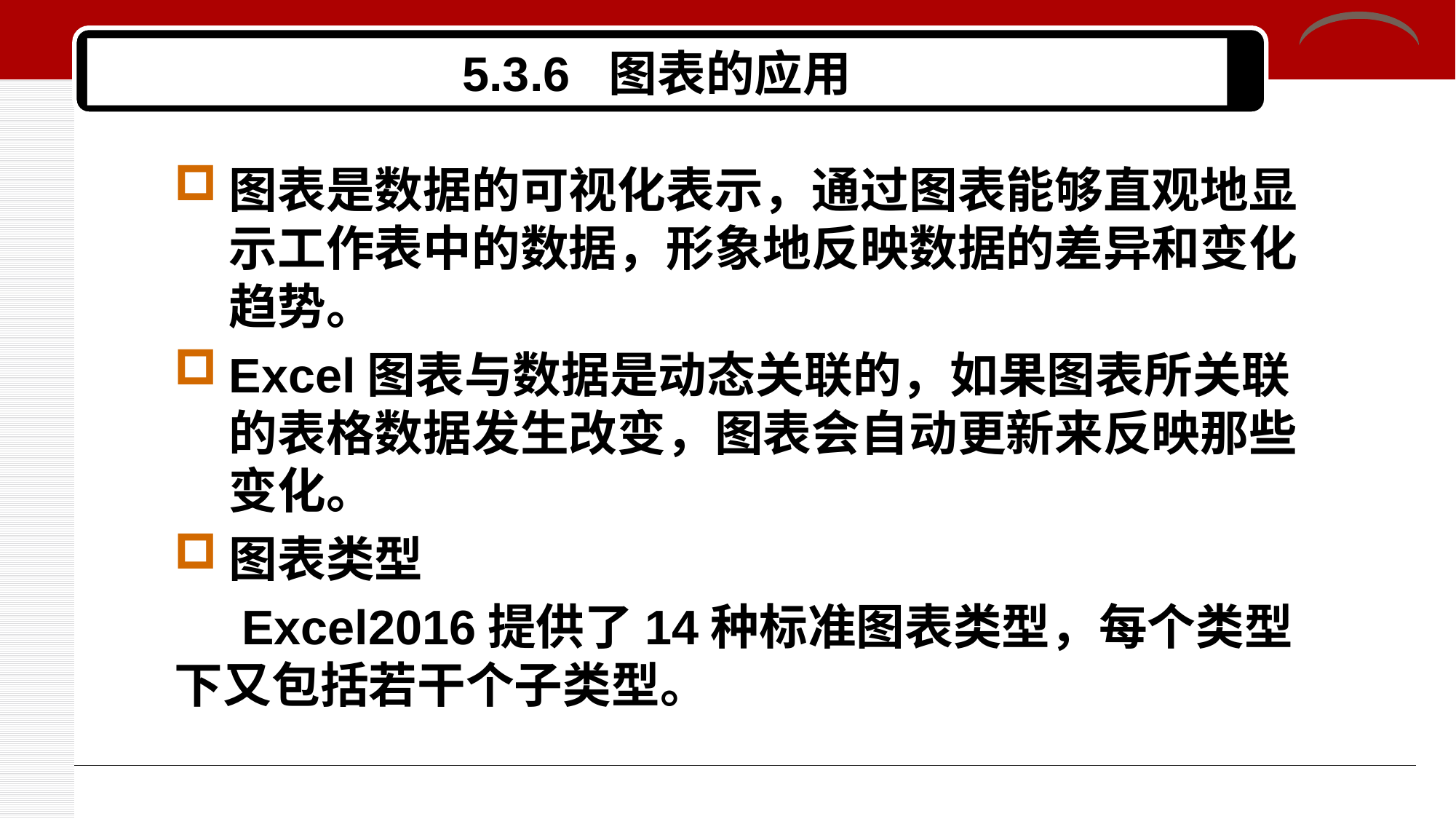

# 5.3.6  图表的应用
图表是数据的可视化表示，通过图表能够直观地显示工作表中的数据，形象地反映数据的差异和变化趋势。
Excel图表与数据是动态关联的，如果图表所关联的表格数据发生改变，图表会自动更新来反映那些变化。
图表类型
     Excel2016提供了14种标准图表类型，每个类型下又包括若干个子类型。